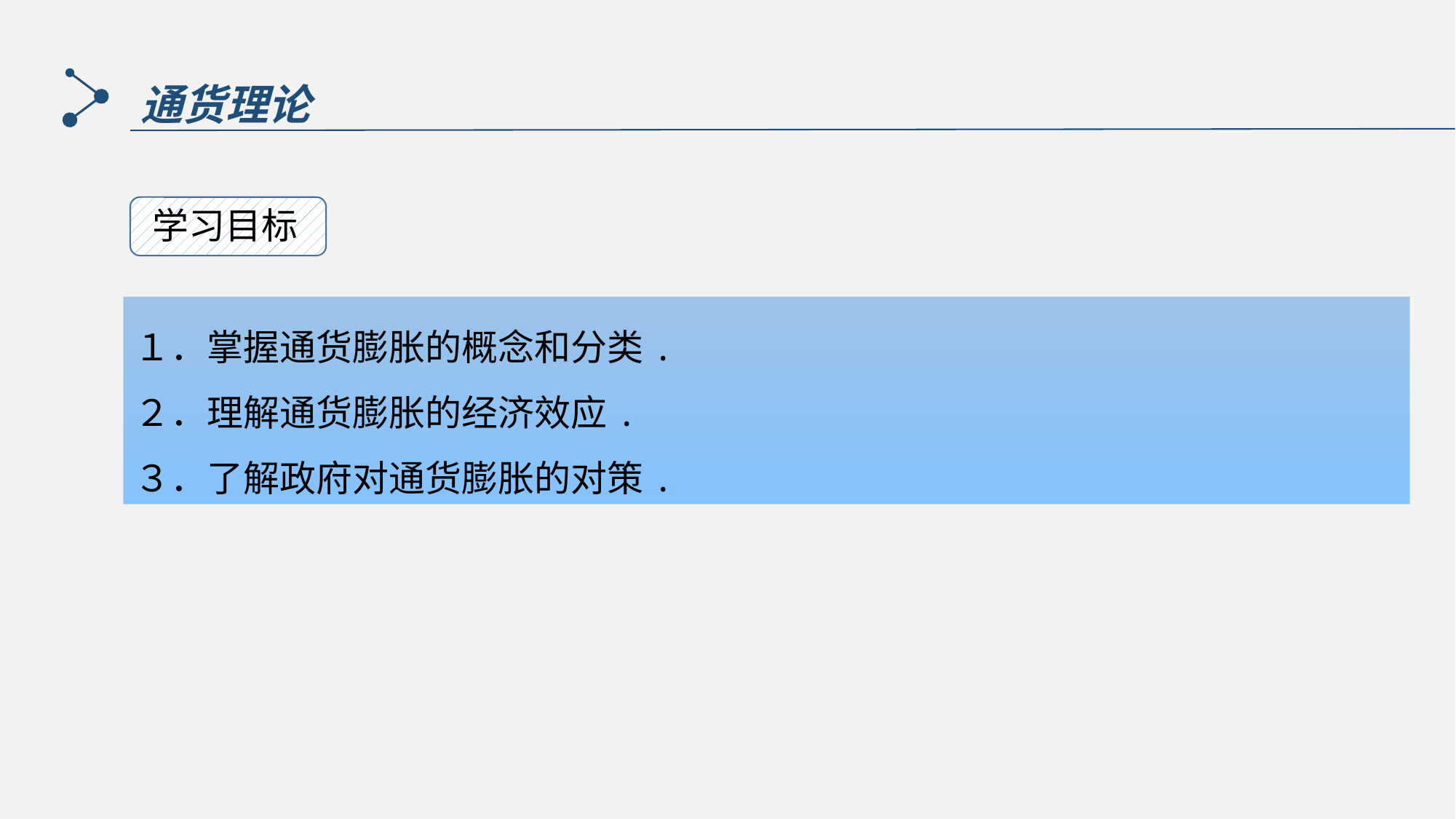

通货理论

学习目标
１．掌握通货膨胀的概念和分类.
２．理解通货膨胀的经济效应.
３．了解政府对通货膨胀的对策.